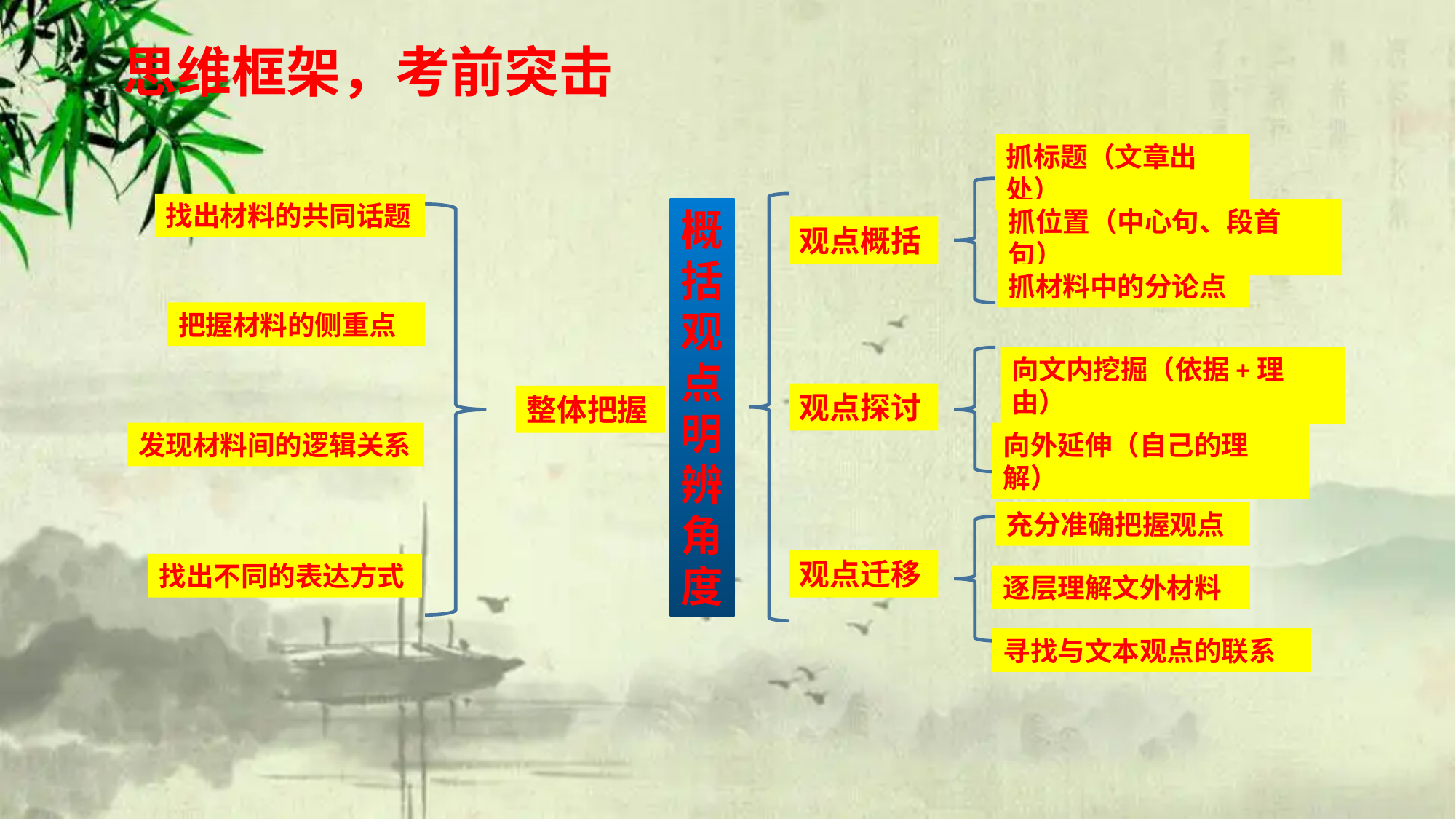

思维框架，考前突击
抓标题（文章出处）

找出材料的共同话题

概括观点明辨角度
抓位置（中心句、段首句）

观点概括
抓材料中的分论点
把握材料的侧重点

向文内挖掘（依据+理由）
观点探讨
整体把握
发现材料间的逻辑关系
向外延伸（自己的理解）
充分准确把握观点

观点迁移
找出不同的表达方式
逐层理解文外材料
寻找与文本观点的联系